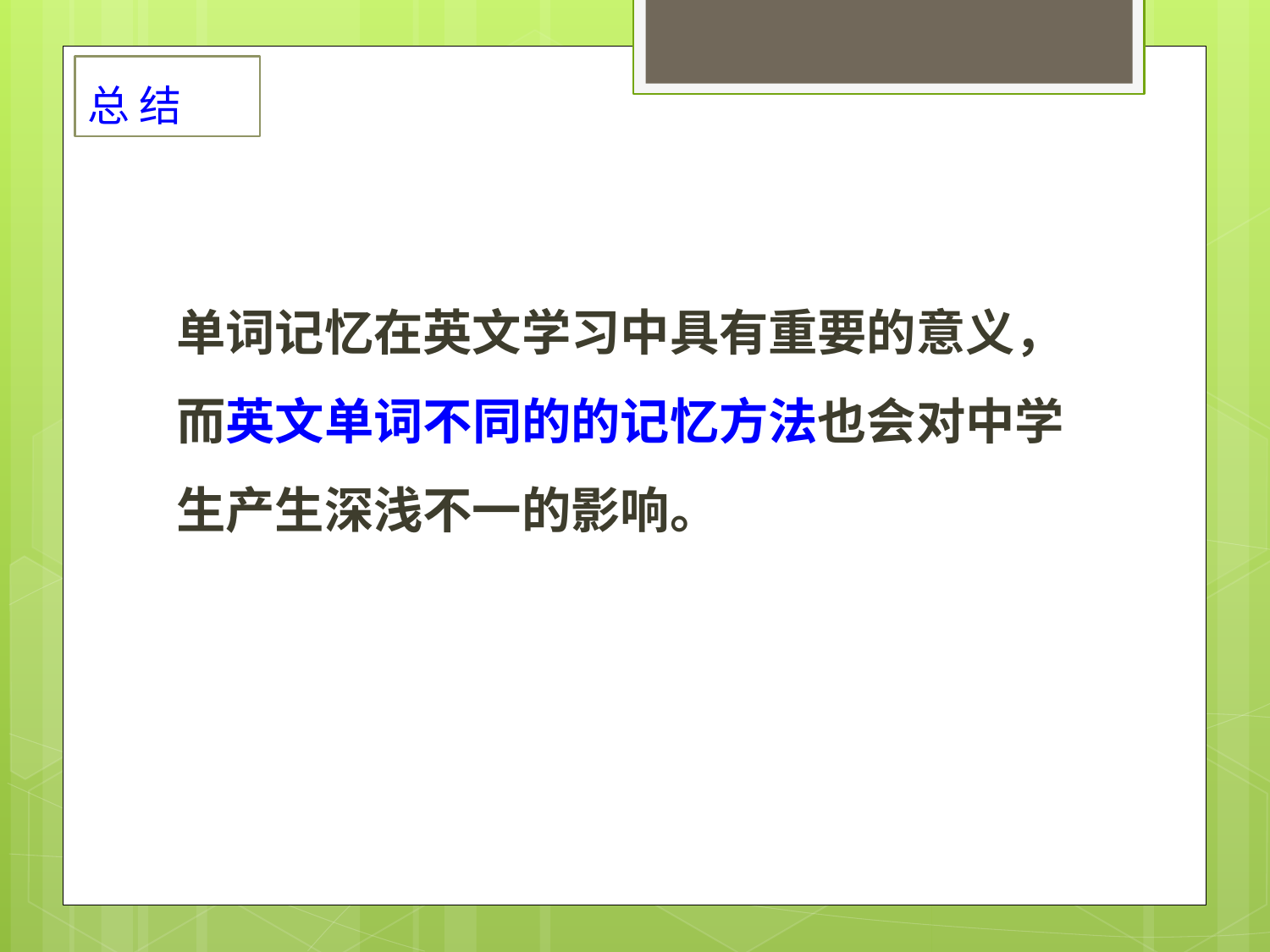

# 总 结
单词记忆在英文学习中具有重要的意义，而英文单词不同的的记忆方法也会对中学生产生深浅不一的影响。